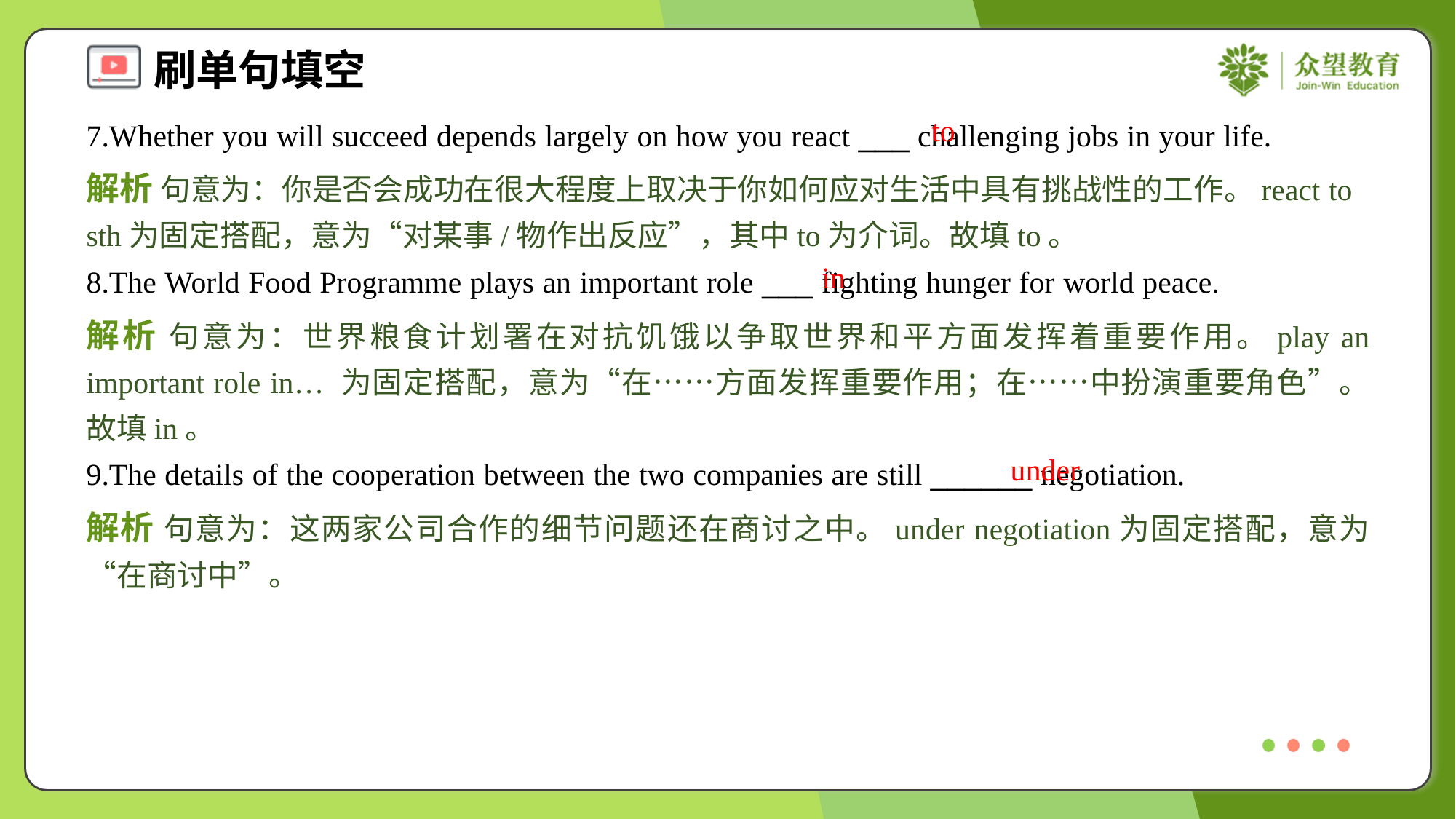

to
7.Whether you will succeed depends largely on how you react ___ challenging jobs in your life.
解析 句意为：你是否会成功在很大程度上取决于你如何应对生活中具有挑战性的工作。react to sth为固定搭配，意为“对某事/物作出反应”，其中to为介词。故填to。
in
8.The World Food Programme plays an important role ___ fighting hunger for world peace.
解析 句意为：世界粮食计划署在对抗饥饿以争取世界和平方面发挥着重要作用。play an important role in… 为固定搭配，意为“在……方面发挥重要作用；在……中扮演重要角色”。故填in。
under
9.The details of the cooperation between the two companies are still ______ negotiation.
解析 句意为：这两家公司合作的细节问题还在商讨之中。under negotiation为固定搭配，意为“在商讨中”。